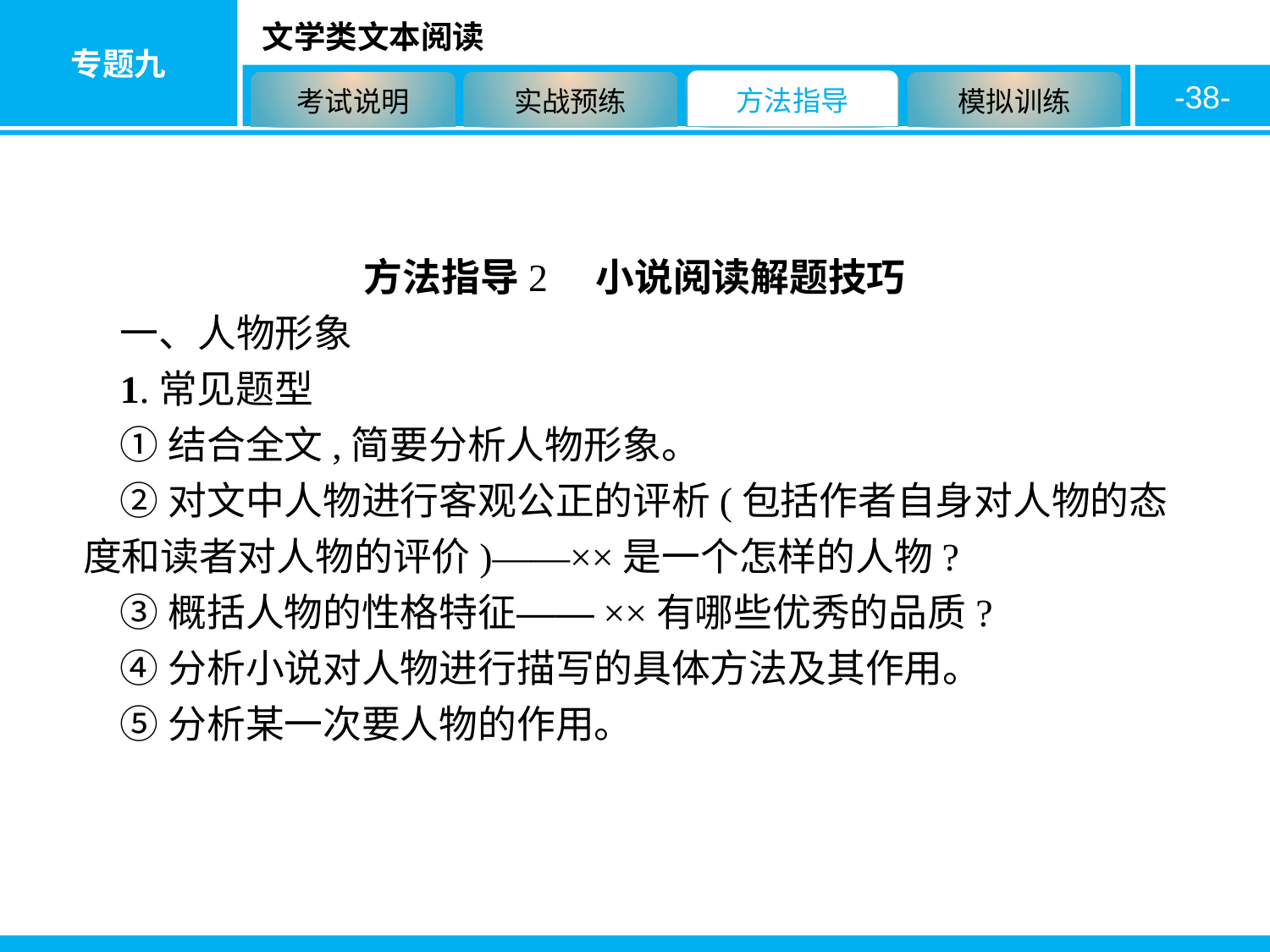

-38-
方法指导2　小说阅读解题技巧
一、人物形象
1.常见题型
①结合全文,简要分析人物形象。
②对文中人物进行客观公正的评析(包括作者自身对人物的态度和读者对人物的评价)——××是一个怎样的人物?
③概括人物的性格特征——××有哪些优秀的品质?
④分析小说对人物进行描写的具体方法及其作用。
⑤分析某一次要人物的作用。